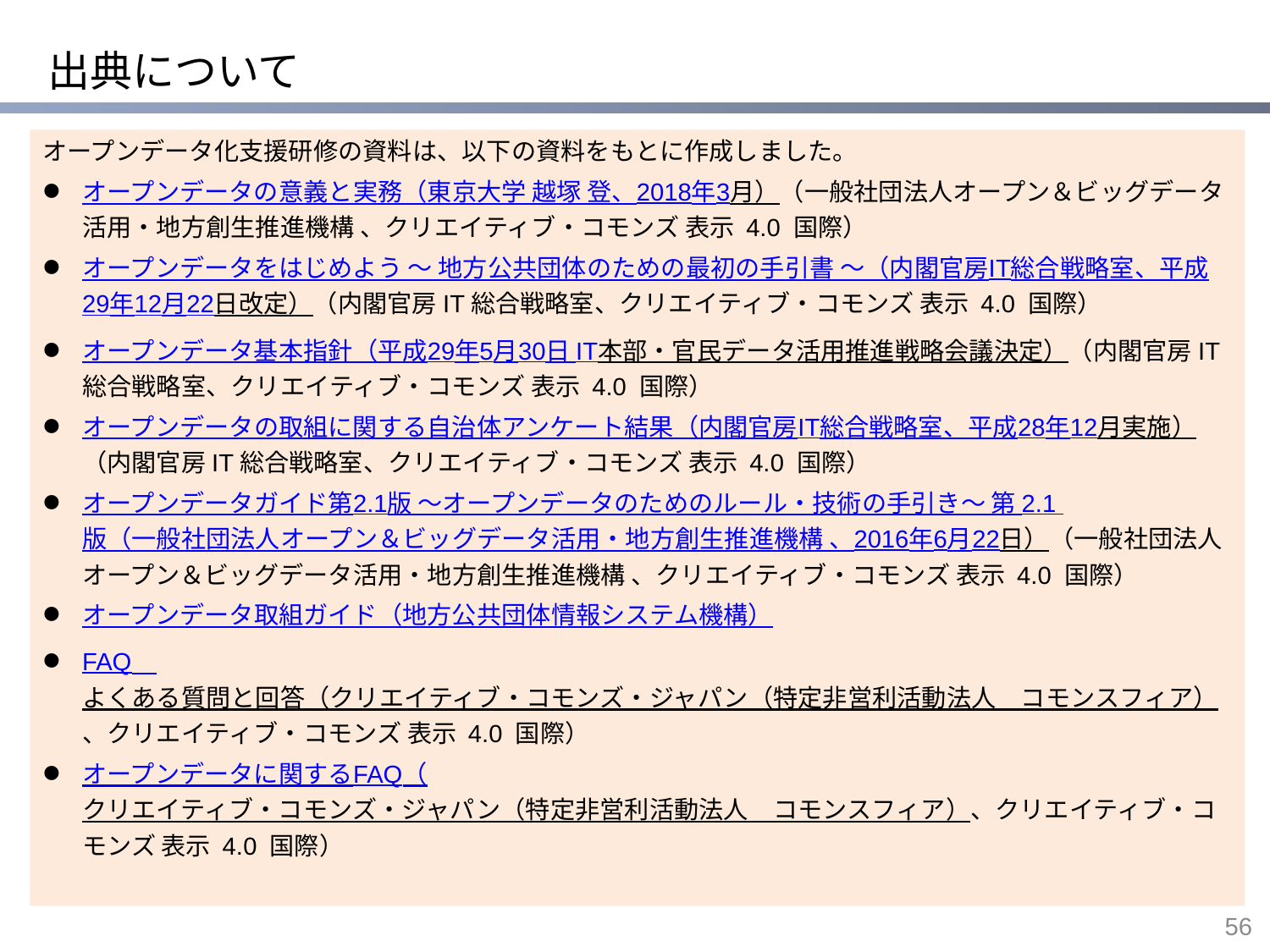

# 出典について
オープンデータ化支援研修の資料は、以下の資料をもとに作成しました。
オープンデータの意義と実務（東京大学 越塚 登、2018年3月）（一般社団法人オープン＆ビッグデータ活用・地方創生推進機構 、クリエイティブ・コモンズ 表示 4.0 国際）
オープンデータをはじめよう ～ 地方公共団体のための最初の手引書 ～（内閣官房IT総合戦略室、平成29年12月22日改定）（内閣官房IT総合戦略室、クリエイティブ・コモンズ 表示 4.0 国際）
オープンデータ基本指針（平成29年5月30日 IT本部・官民データ活用推進戦略会議決定）（内閣官房IT総合戦略室、クリエイティブ・コモンズ 表示 4.0 国際）
オープンデータの取組に関する自治体アンケート結果（内閣官房IT総合戦略室、平成28年12月実施）（内閣官房IT総合戦略室、クリエイティブ・コモンズ 表示 4.0 国際）
オープンデータガイド第2.1版 ～オープンデータのためのルール・技術の手引き～ 第 2.1 版（一般社団法人オープン＆ビッグデータ活用・地方創生推進機構 、2016年6月22日）（一般社団法人オープン＆ビッグデータ活用・地方創生推進機構 、クリエイティブ・コモンズ 表示 4.0 国際）
オープンデータ取組ガイド（地方公共団体情報システム機構）
FAQ　よくある質問と回答（クリエイティブ・コモンズ・ジャパン（特定非営利活動法人　コモンスフィア）、クリエイティブ・コモンズ 表示 4.0 国際）
オープンデータに関するFAQ（クリエイティブ・コモンズ・ジャパン（特定非営利活動法人　コモンスフィア）、クリエイティブ・コモンズ 表示 4.0 国際）
56